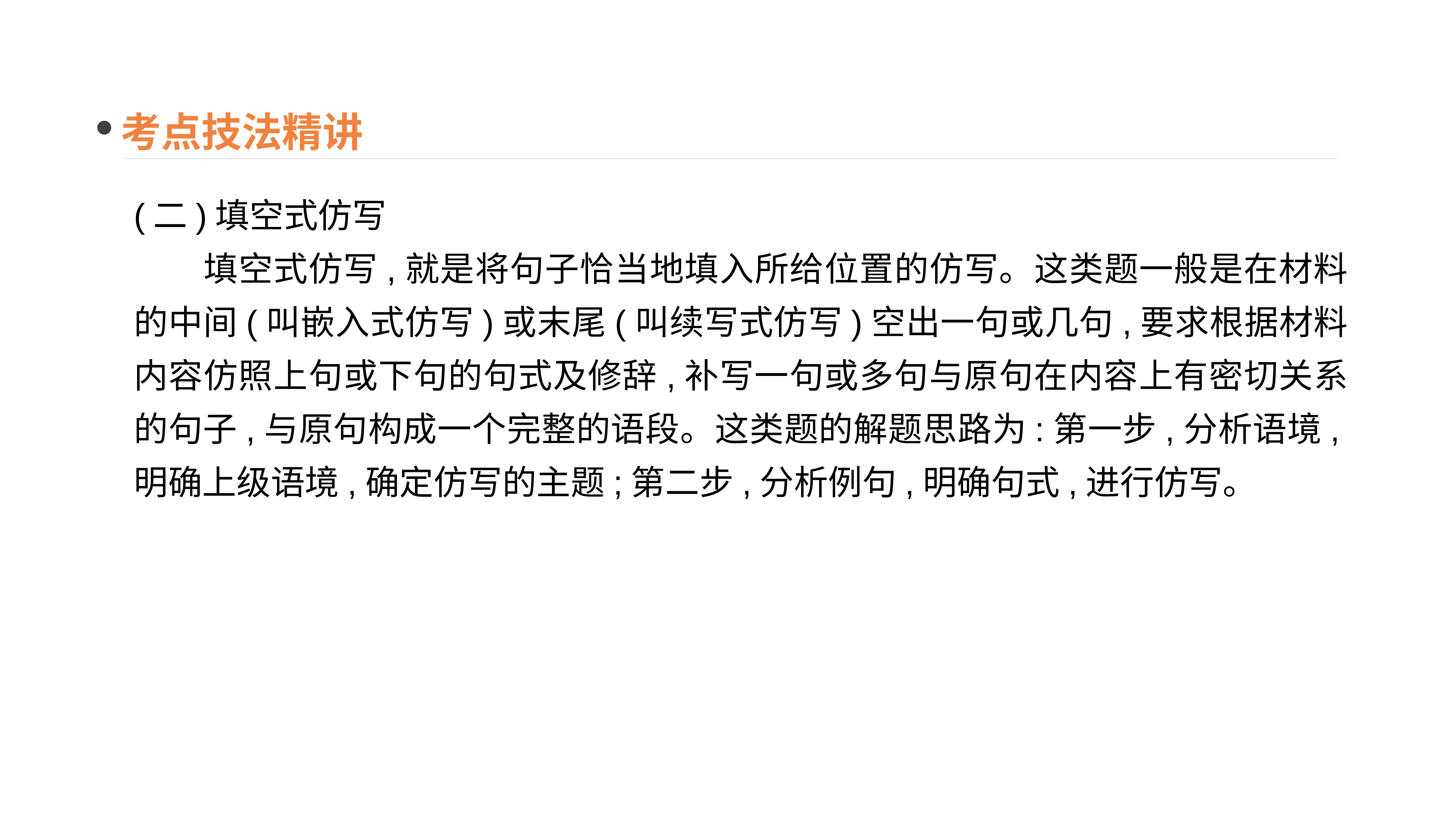

考点技法精讲

(二)填空式仿写
　　填空式仿写,就是将句子恰当地填入所给位置的仿写。这类题一般是在材料的中间(叫嵌入式仿写)或末尾(叫续写式仿写)空出一句或几句,要求根据材料内容仿照上句或下句的句式及修辞,补写一句或多句与原句在内容上有密切关系的句子,与原句构成一个完整的语段。这类题的解题思路为:第一步,分析语境,明确上级语境,确定仿写的主题;第二步,分析例句,明确句式,进行仿写。